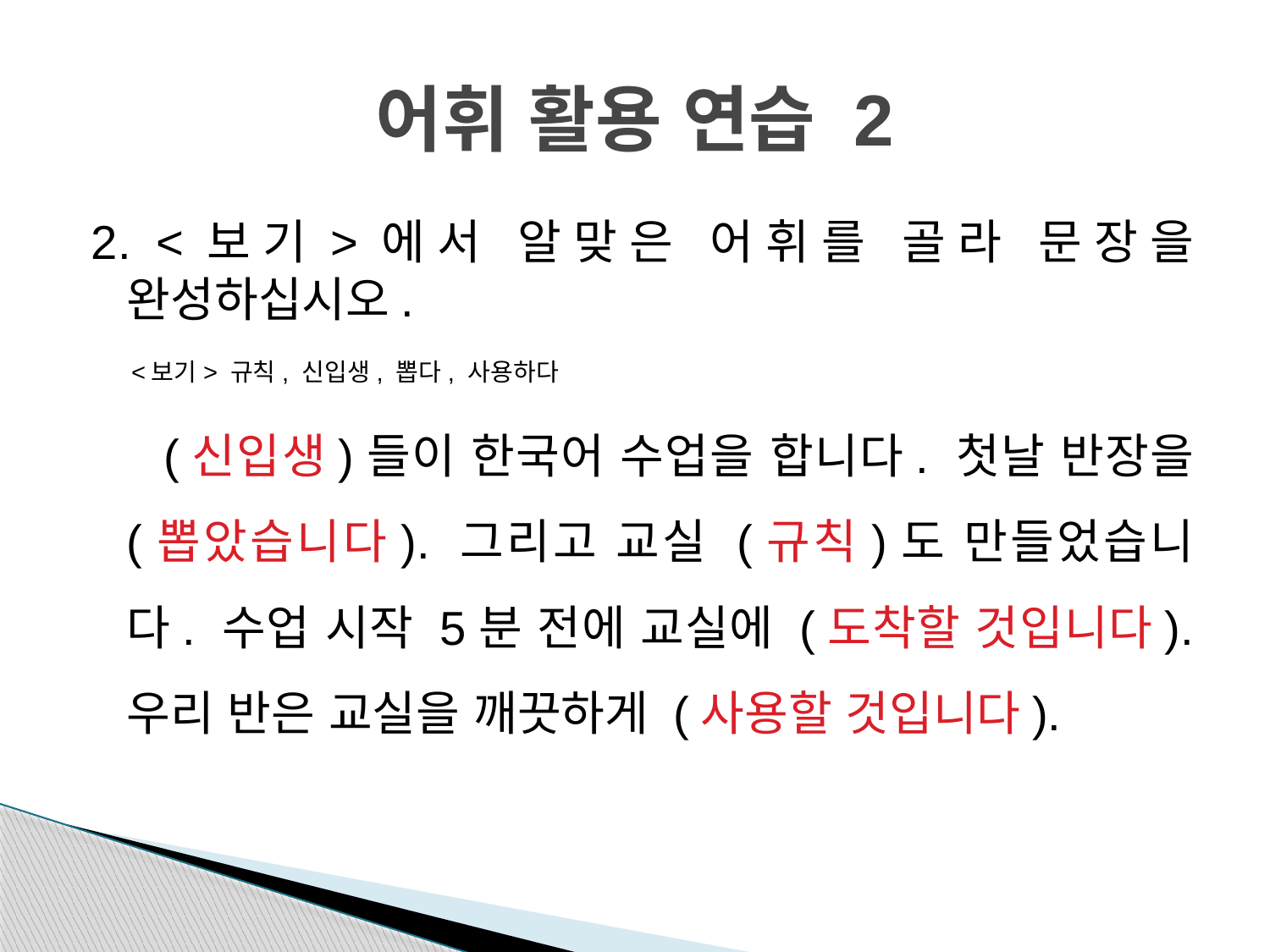

# 어휘 활용 연습 2
2. <보기>에서 알맞은 어휘를 골라 문장을 완성하십시오.
   <보기> 규칙, 신입생, 뽑다, 사용하다
     (신입생)들이 한국어 수업을 합니다. 첫날 반장을 (뽑았습니다). 그리고 교실 (규칙)도 만들었습니다. 수업 시작 5분 전에 교실에 (도착할 것입니다). 우리 반은 교실을 깨끗하게 (사용할 것입니다).